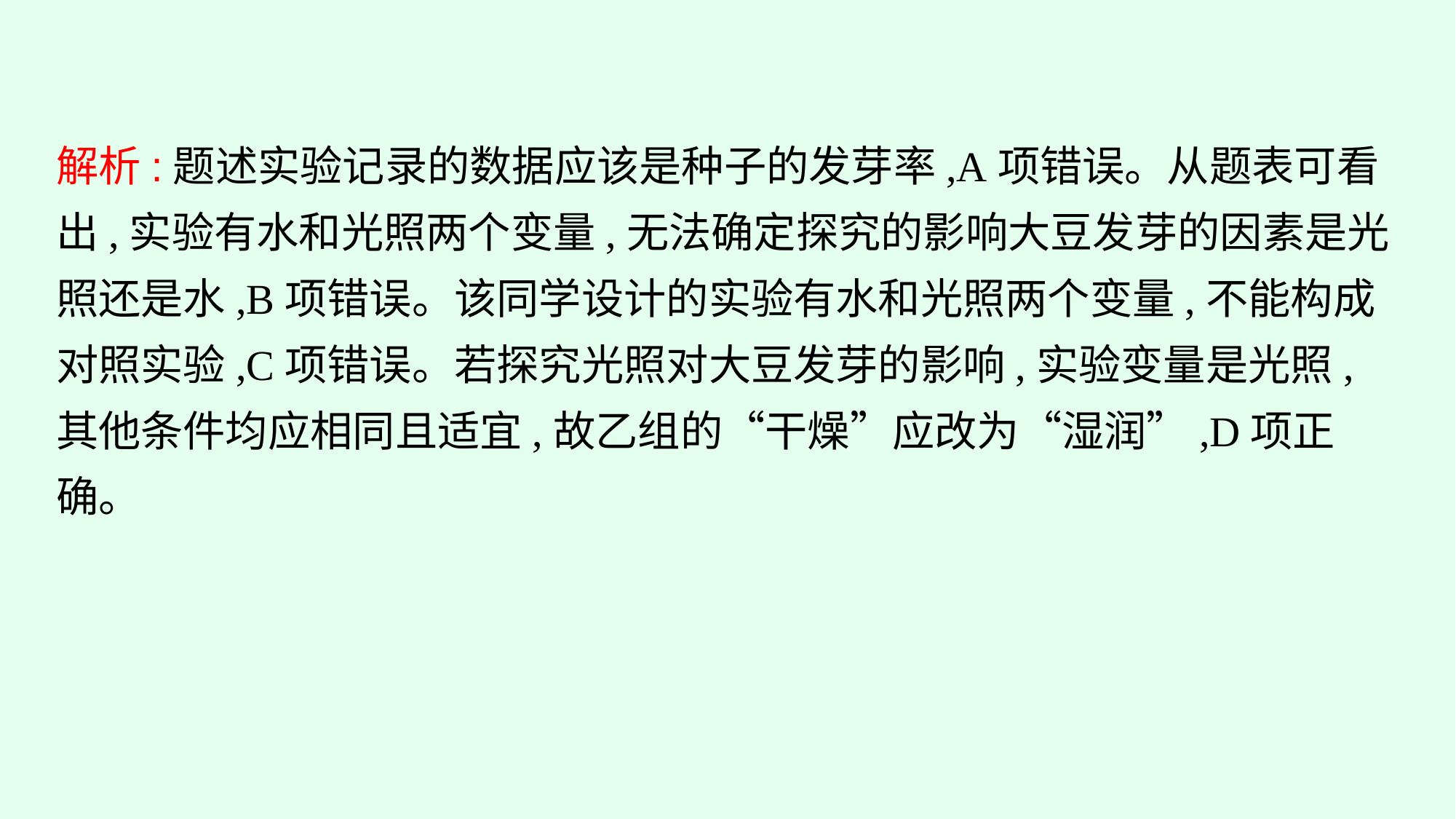

解析:题述实验记录的数据应该是种子的发芽率,A项错误。从题表可看出,实验有水和光照两个变量,无法确定探究的影响大豆发芽的因素是光照还是水,B项错误。该同学设计的实验有水和光照两个变量,不能构成对照实验,C项错误。若探究光照对大豆发芽的影响,实验变量是光照,其他条件均应相同且适宜,故乙组的“干燥”应改为“湿润”,D项正确。